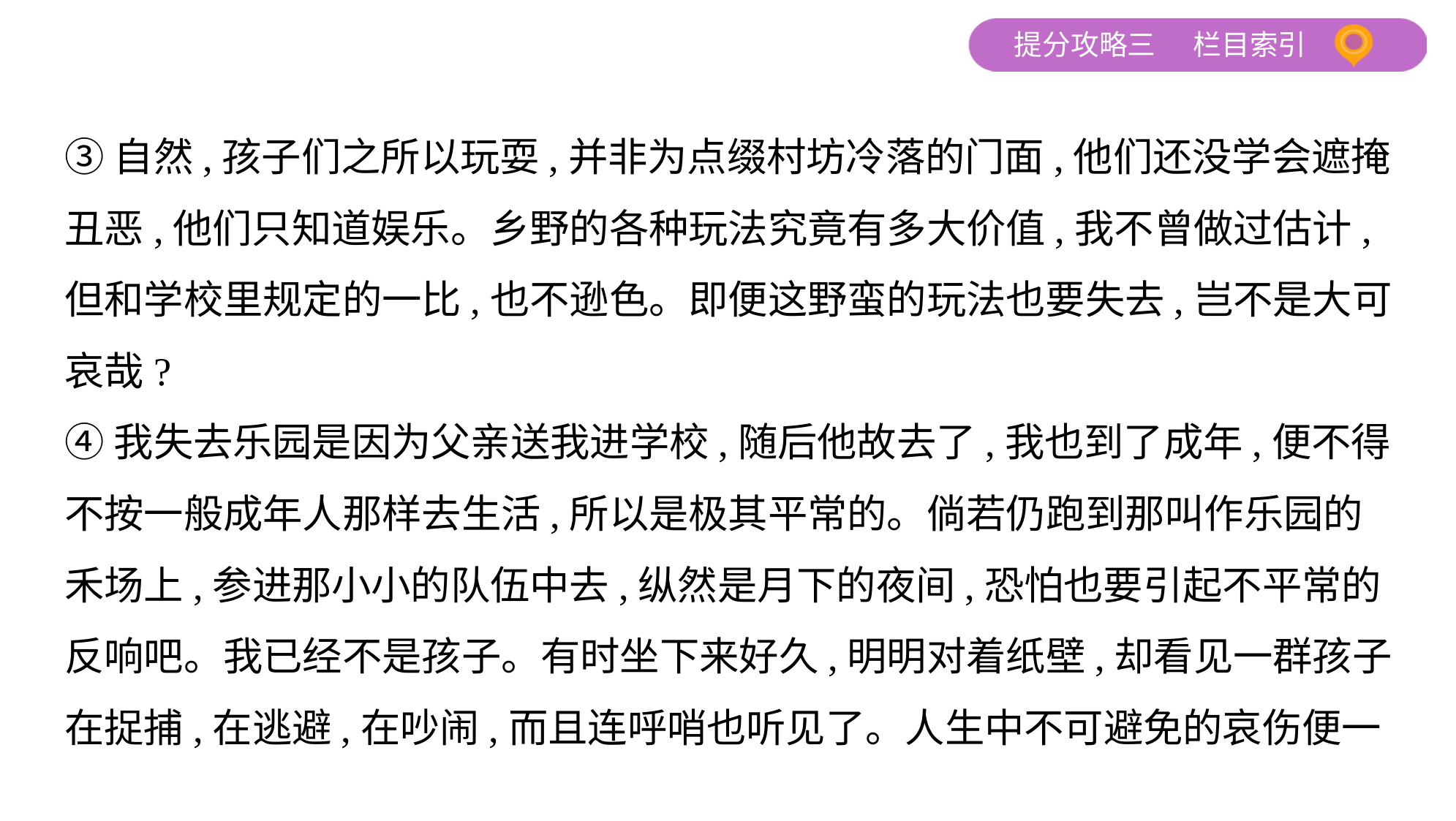

③自然,孩子们之所以玩耍,并非为点缀村坊冷落的门面,他们还没学会遮掩
丑恶,他们只知道娱乐。乡野的各种玩法究竟有多大价值,我不曾做过估计,
但和学校里规定的一比,也不逊色。即便这野蛮的玩法也要失去,岂不是大可
哀哉?
④我失去乐园是因为父亲送我进学校,随后他故去了,我也到了成年,便不得
不按一般成年人那样去生活,所以是极其平常的。倘若仍跑到那叫作乐园的
禾场上,参进那小小的队伍中去,纵然是月下的夜间,恐怕也要引起不平常的
反响吧。我已经不是孩子。有时坐下来好久,明明对着纸壁,却看见一群孩子
在捉捕,在逃避,在吵闹,而且连呼哨也听见了。人生中不可避免的哀伤便一